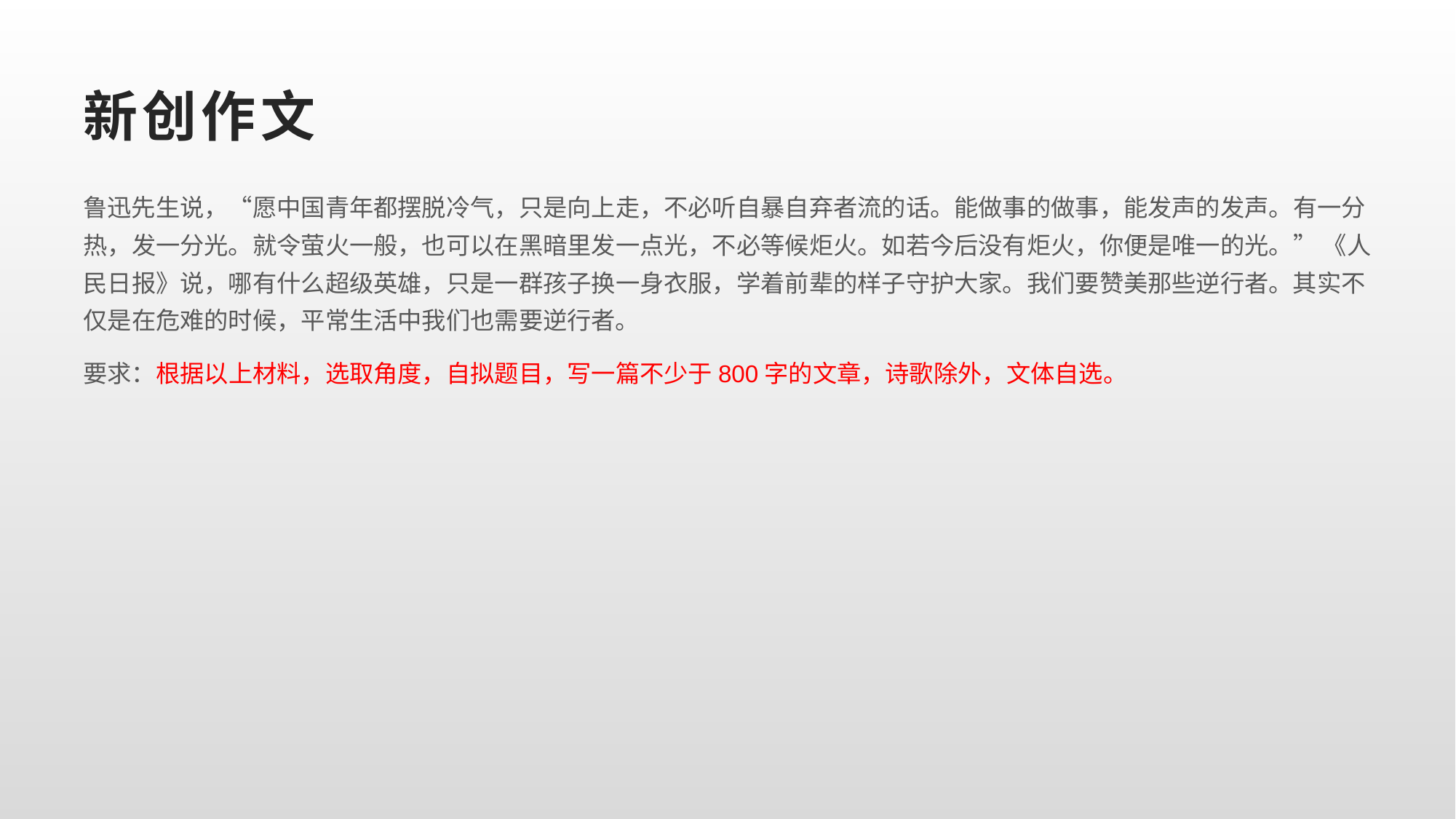

# 新创作文
鲁迅先生说，“愿中国青年都摆脱冷气，只是向上走，不必听自暴自弃者流的话。能做事的做事，能发声的发声。有一分热，发一分光。就令萤火一般，也可以在黑暗里发一点光，不必等候炬火。如若今后没有炬火，你便是唯一的光。” 《人民日报》说，哪有什么超级英雄，只是一群孩子换一身衣服，学着前辈的样子守护大家。我们要赞美那些逆行者。其实不仅是在危难的时候，平常生活中我们也需要逆行者。
要求：根据以上材料，选取角度，自拟题目，写一篇不少于800字的文章，诗歌除外，文体自选。